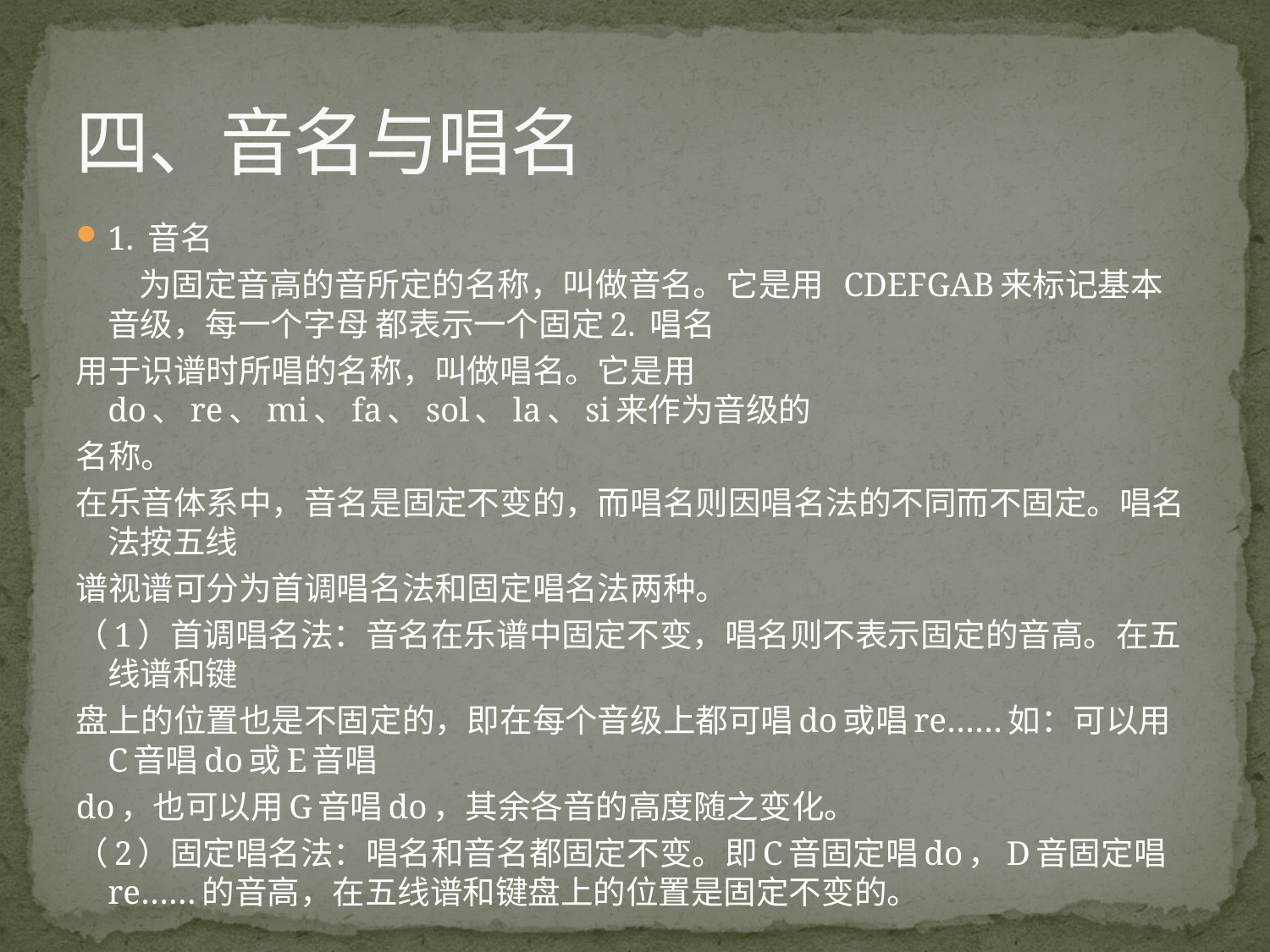

# 四、音名与唱名
1. 音名
        为固定音高的音所定的名称，叫做音名。它是用  CDEFGAB来标记基本音级，每一个字母 都表示一个固定2. 唱名
用于识谱时所唱的名称，叫做唱名。它是用do、re、mi、fa、sol、la、si来作为音级的
名称。
在乐音体系中，音名是固定不变的，而唱名则因唱名法的不同而不固定。唱名法按五线
谱视谱可分为首调唱名法和固定唱名法两种。
（1）首调唱名法：音名在乐谱中固定不变，唱名则不表示固定的音高。在五线谱和键
盘上的位置也是不固定的，即在每个音级上都可唱do或唱re……如：可以用C音唱do或E音唱
do，也可以用G音唱do，其余各音的高度随之变化。
（2）固定唱名法：唱名和音名都固定不变。即C音固定唱do，D音固定唱re……的音高，在五线谱和键盘上的位置是固定不变的。